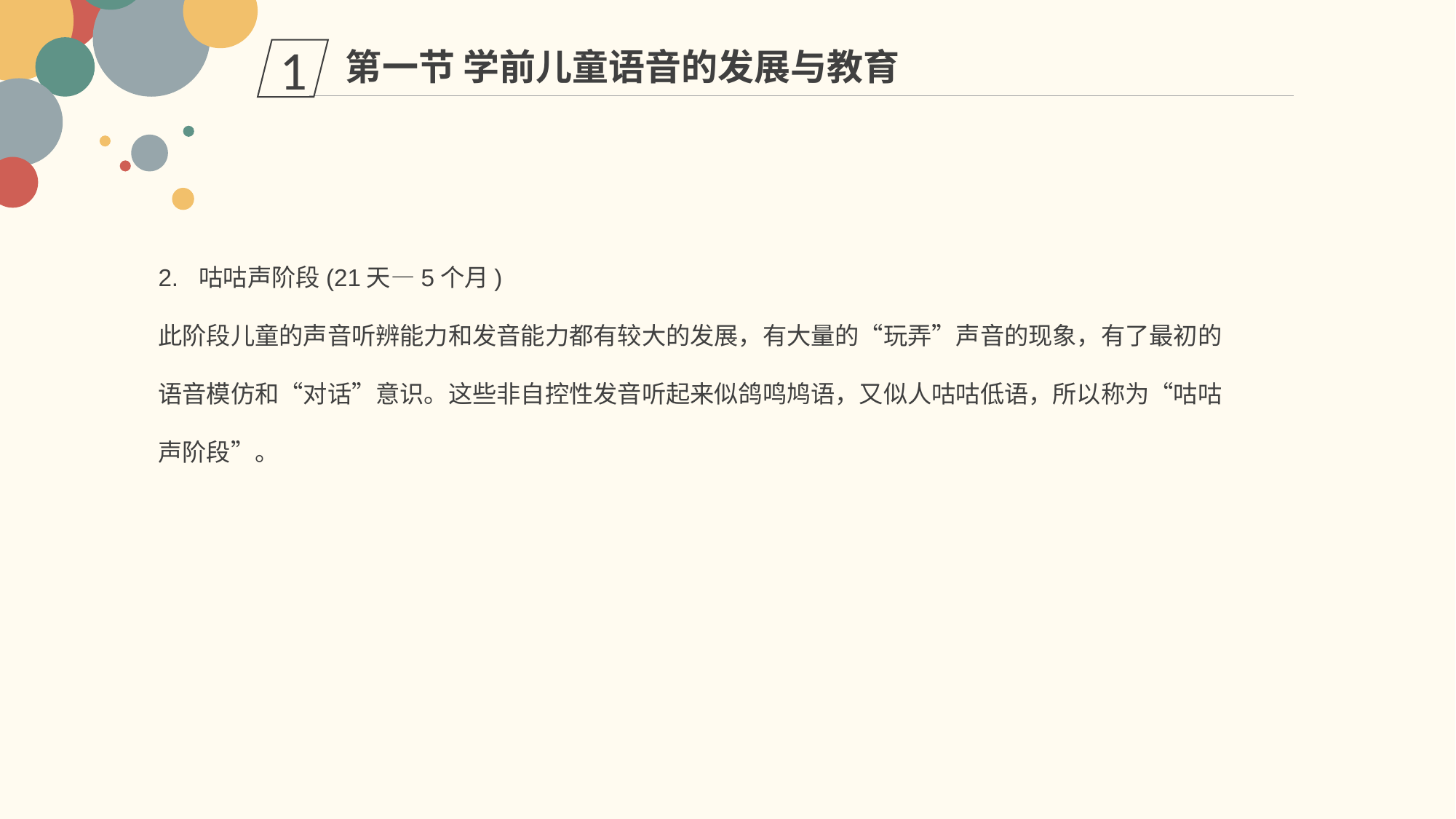

第一节 学前儿童语音的发展与教育
1
咕咕声阶段(21天—5个月)
此阶段儿童的声音听辨能力和发音能力都有较大的发展，有大量的“玩弄”声音的现象，有了最初的语音模仿和“对话”意识。这些非自控性发音听起来似鸽鸣鸠语，又似人咕咕低语，所以称为“咕咕声阶段”。